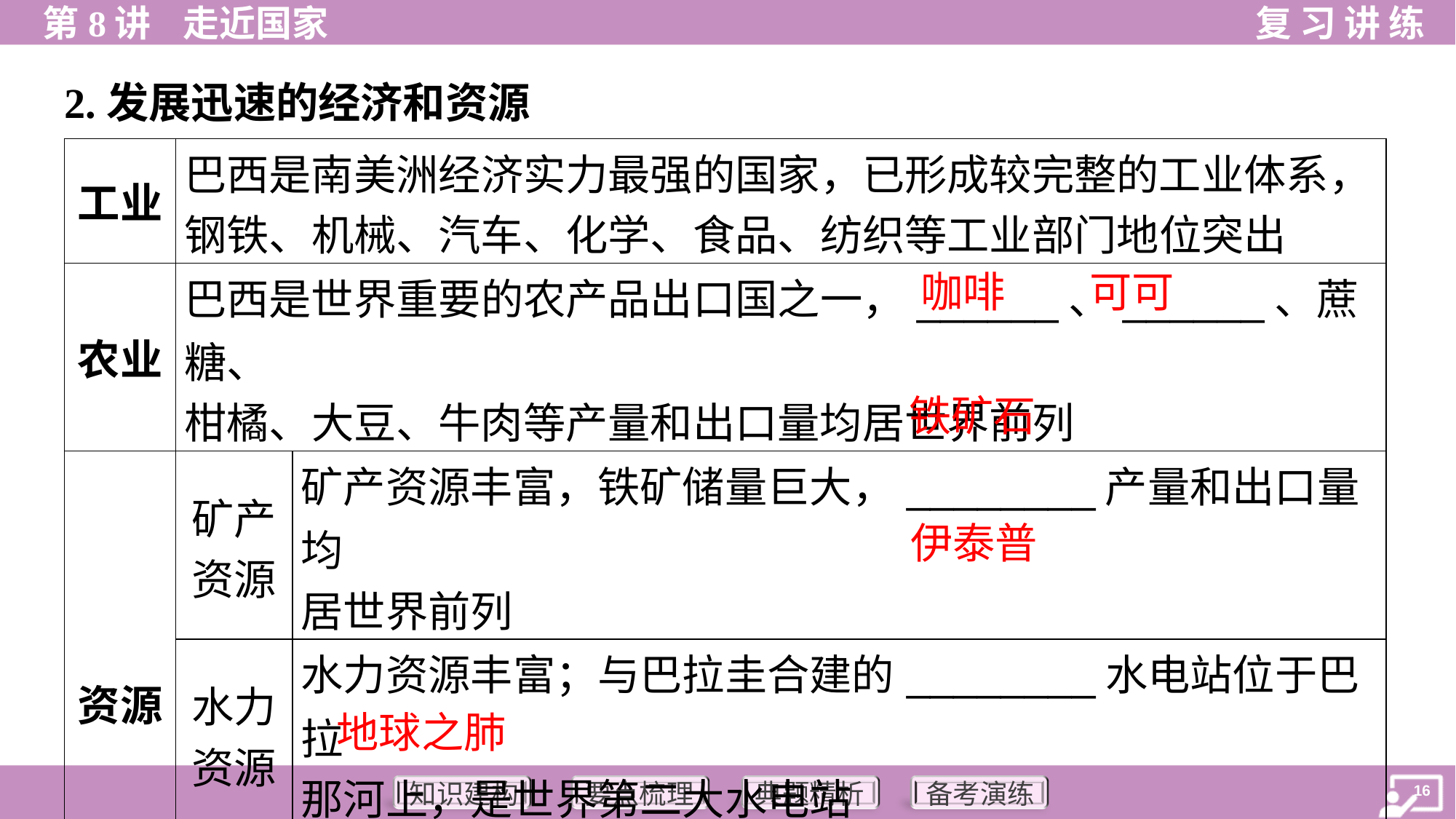

2.发展迅速的经济和资源
| 工业 | 巴西是南美洲经济实力最强的国家，已形成较完整的工业体系， 钢铁、机械、汽车、化学、食品、纺织等工业部门地位突出 |  |
| --- | --- | --- |
| 农业 | 巴西是世界重要的农产品出口国之一，\_\_\_\_\_\_、\_\_\_\_\_\_、蔗糖、 柑橘、大豆、牛肉等产量和出口量均居世界前列 |  |
| 资源 | 矿产 资源 | 矿产资源丰富，铁矿储量巨大，\_\_\_\_\_\_\_\_产量和出口量均 居世界前列 |
|  | 水力 资源 | 水力资源丰富；与巴拉圭合建的\_\_\_\_\_\_\_\_水电站位于巴拉 那河上，是世界第二大水电站 |
|  | 森林 资源 | 亚马孙平原分布有世界上面积最大的热带雨林区，被称为 “\_\_\_\_\_\_\_\_\_\_”，具有极高的环境效益 |
咖啡
可可
铁矿石
伊泰普
地球之肺